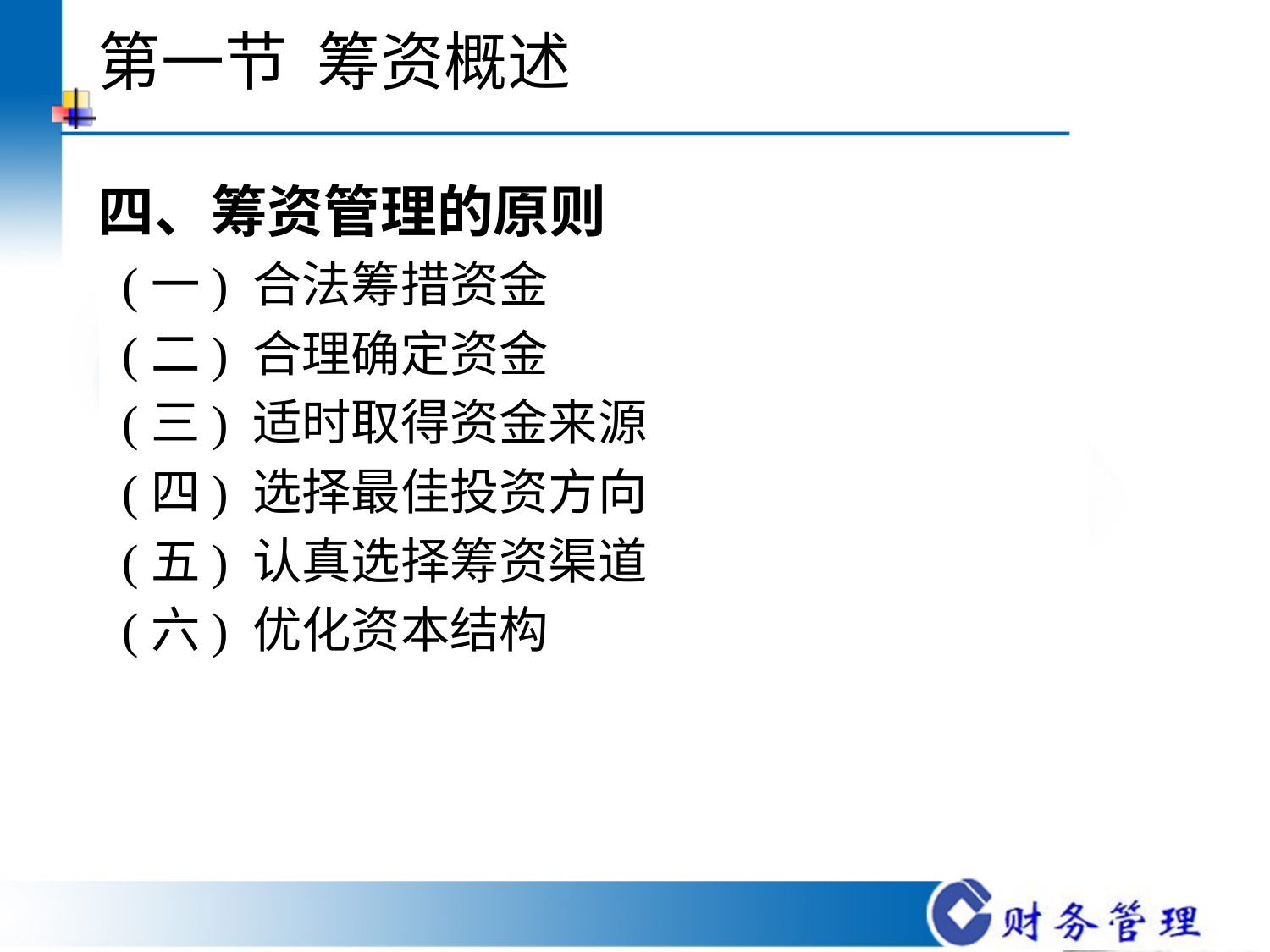

# 第一节  筹资概述
四、筹资管理的原则
  (一) 合法筹措资金
  (二) 合理确定资金
  (三) 适时取得资金来源
  (四) 选择最佳投资方向
  (五) 认真选择筹资渠道
  (六) 优化资本结构
10